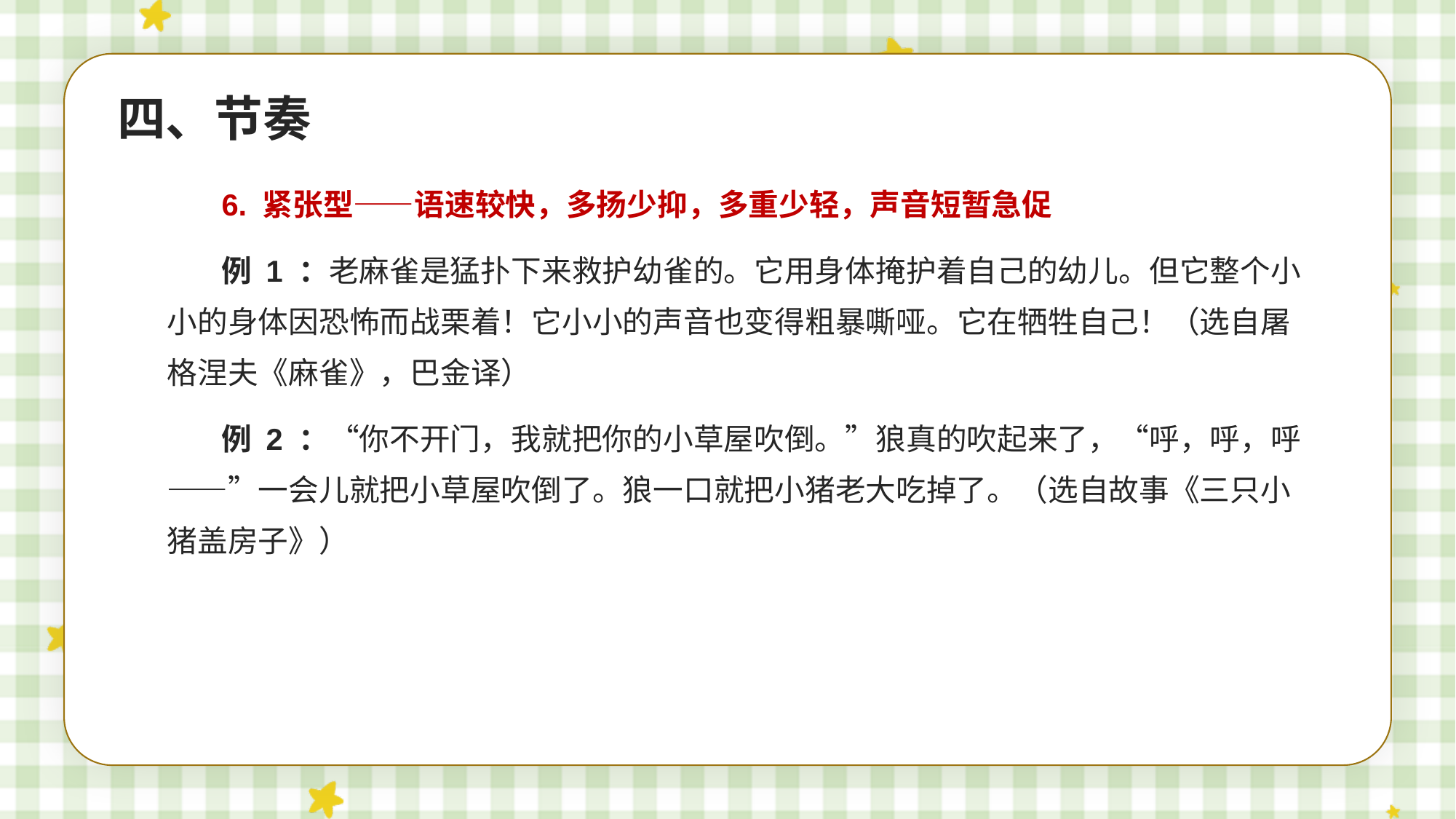

四、节奏
6. 紧张型——语速较快，多扬少抑，多重少轻，声音短暂急促
例 1 ：老麻雀是猛扑下来救护幼雀的。它用身体掩护着自己的幼儿。但它整个小小的身体因恐怖而战栗着！它小小的声音也变得粗暴嘶哑。它在牺牲自己！（选自屠格涅夫《麻雀》，巴金译）
例 2 ：“你不开门，我就把你的小草屋吹倒。”狼真的吹起来了，“呼，呼，呼——”一会儿就把小草屋吹倒了。狼一口就把小猪老大吃掉了。（选自故事《三只小猪盖房子》）